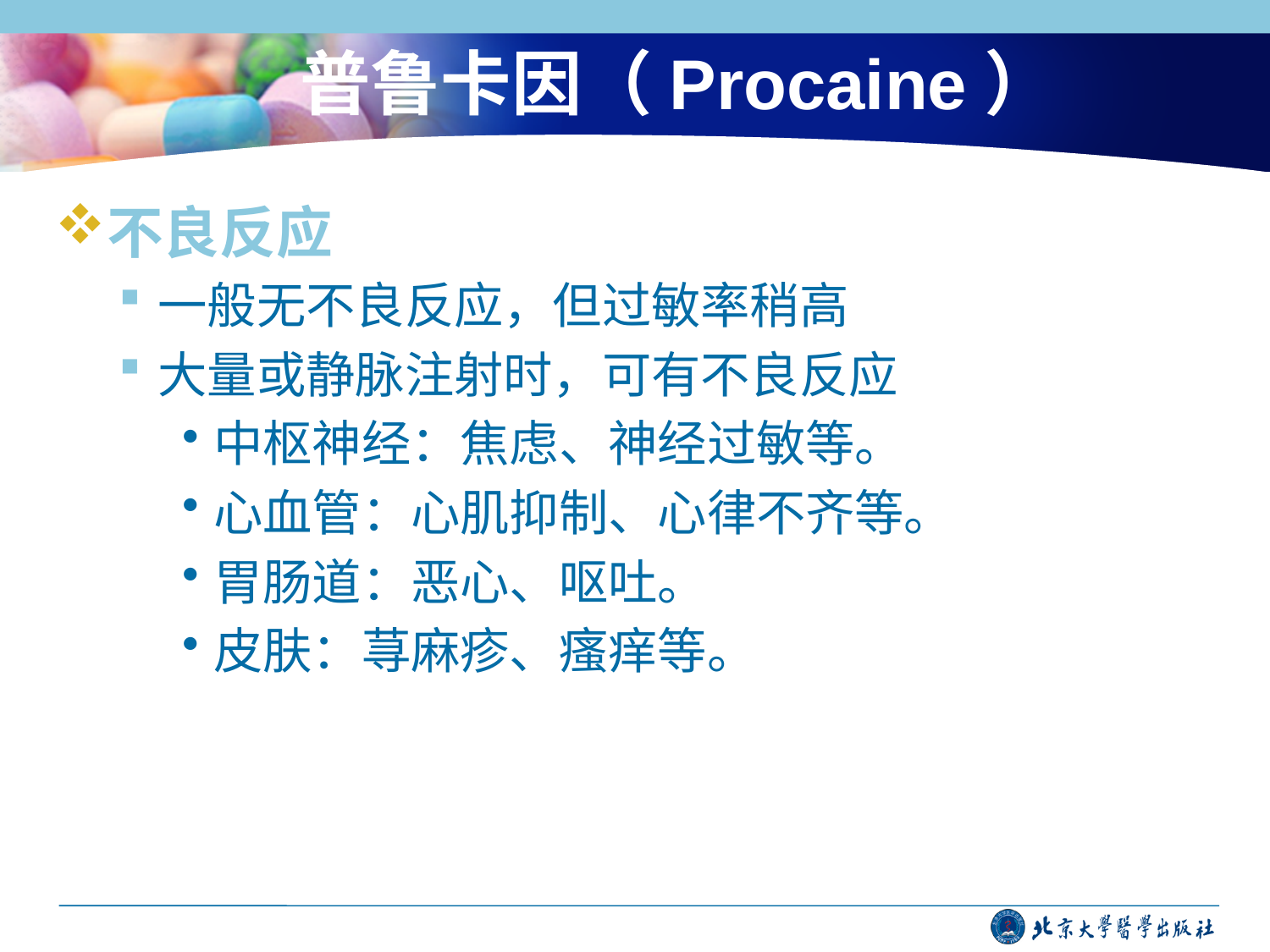

# 普鲁卡因（Procaine）
不良反应
一般无不良反应，但过敏率稍高
大量或静脉注射时，可有不良反应
中枢神经：焦虑、神经过敏等。
心血管：心肌抑制、心律不齐等。
胃肠道：恶心、呕吐。
皮肤：荨麻疹、瘙痒等。